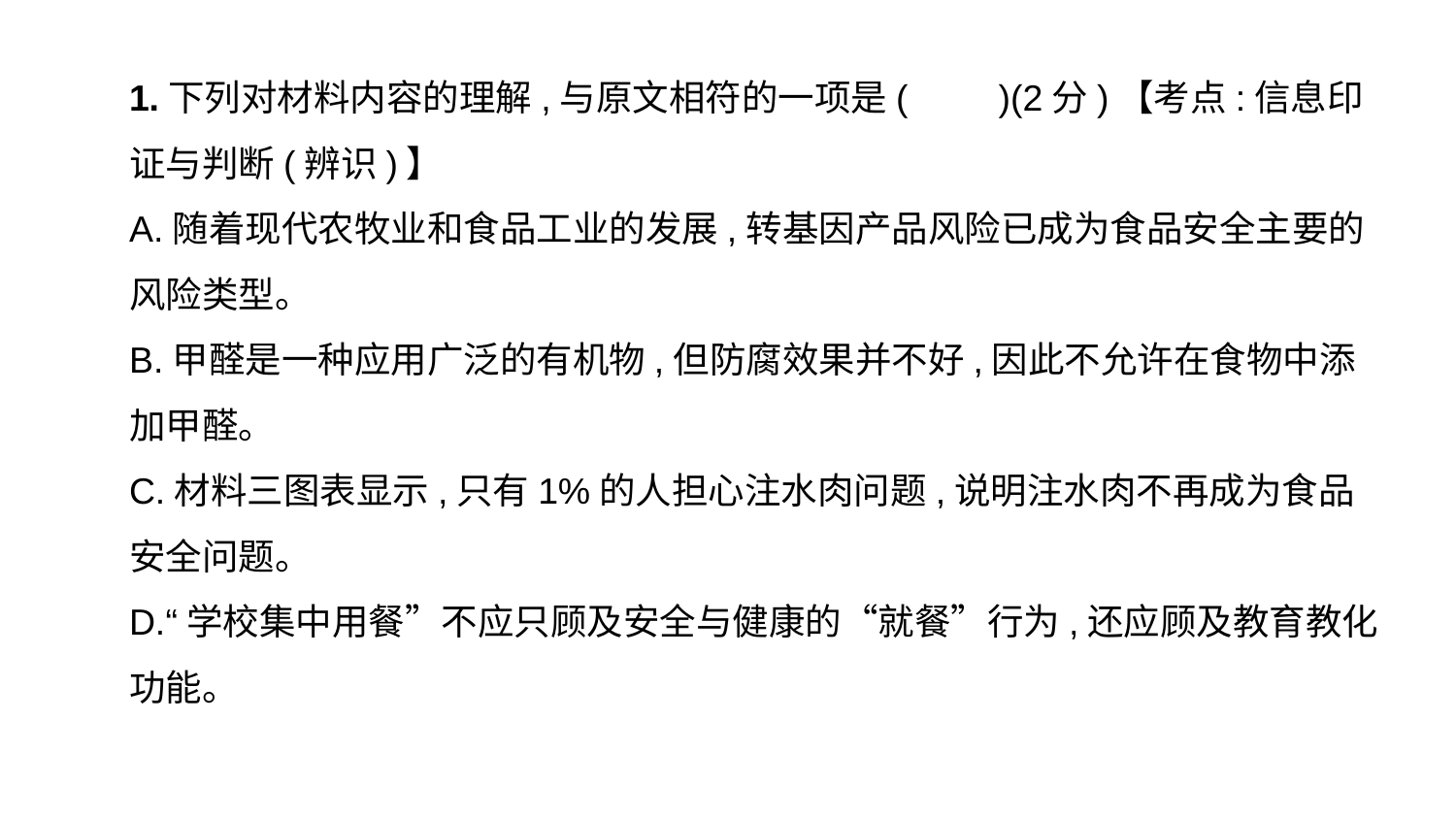

1.下列对材料内容的理解,与原文相符的一项是(　　)(2分)【考点:信息印证与判断(辨识)】
A.随着现代农牧业和食品工业的发展,转基因产品风险已成为食品安全主要的风险类型。
B.甲醛是一种应用广泛的有机物,但防腐效果并不好,因此不允许在食物中添加甲醛。
C.材料三图表显示,只有1%的人担心注水肉问题,说明注水肉不再成为食品安全问题。
D.“学校集中用餐”不应只顾及安全与健康的“就餐”行为,还应顾及教育教化功能。